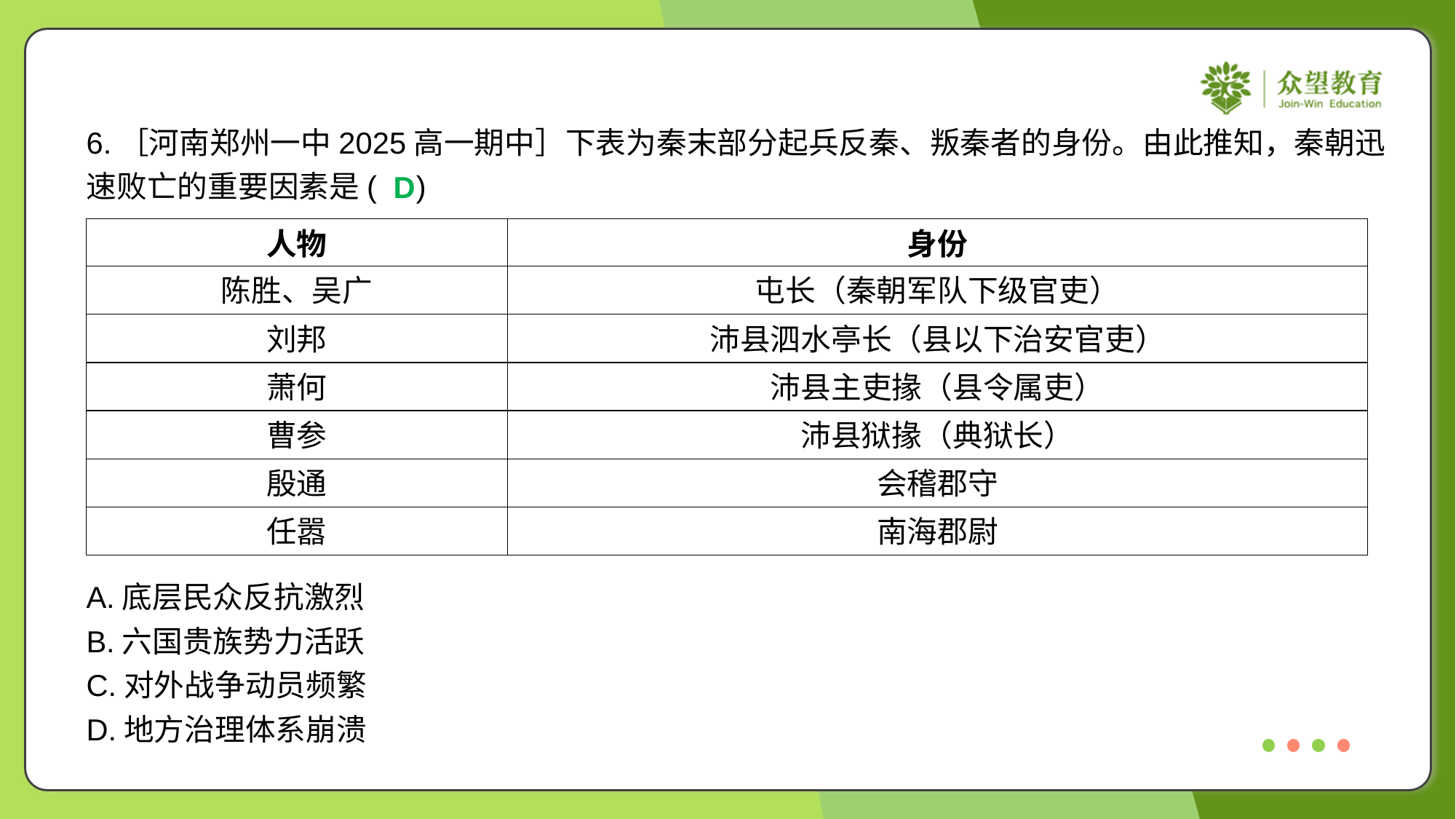

6.［河南郑州一中2025高一期中］下表为秦末部分起兵反秦、叛秦者的身份。由此推知，秦朝迅
速败亡的重要因素是(     )
D
| 人物 | 身份 |
| --- | --- |
| 陈胜、吴广 | 屯长（秦朝军队下级官吏） |
| 刘邦 | 沛县泗水亭长（县以下治安官吏） |
| 萧何 | 沛县主吏掾（县令属吏） |
| 曹参 | 沛县狱掾（典狱长） |
| 殷通 | 会稽郡守 |
| 任嚣 | 南海郡尉 |
A.底层民众反抗激烈
B.六国贵族势力活跃
C.对外战争动员频繁
D.地方治理体系崩溃